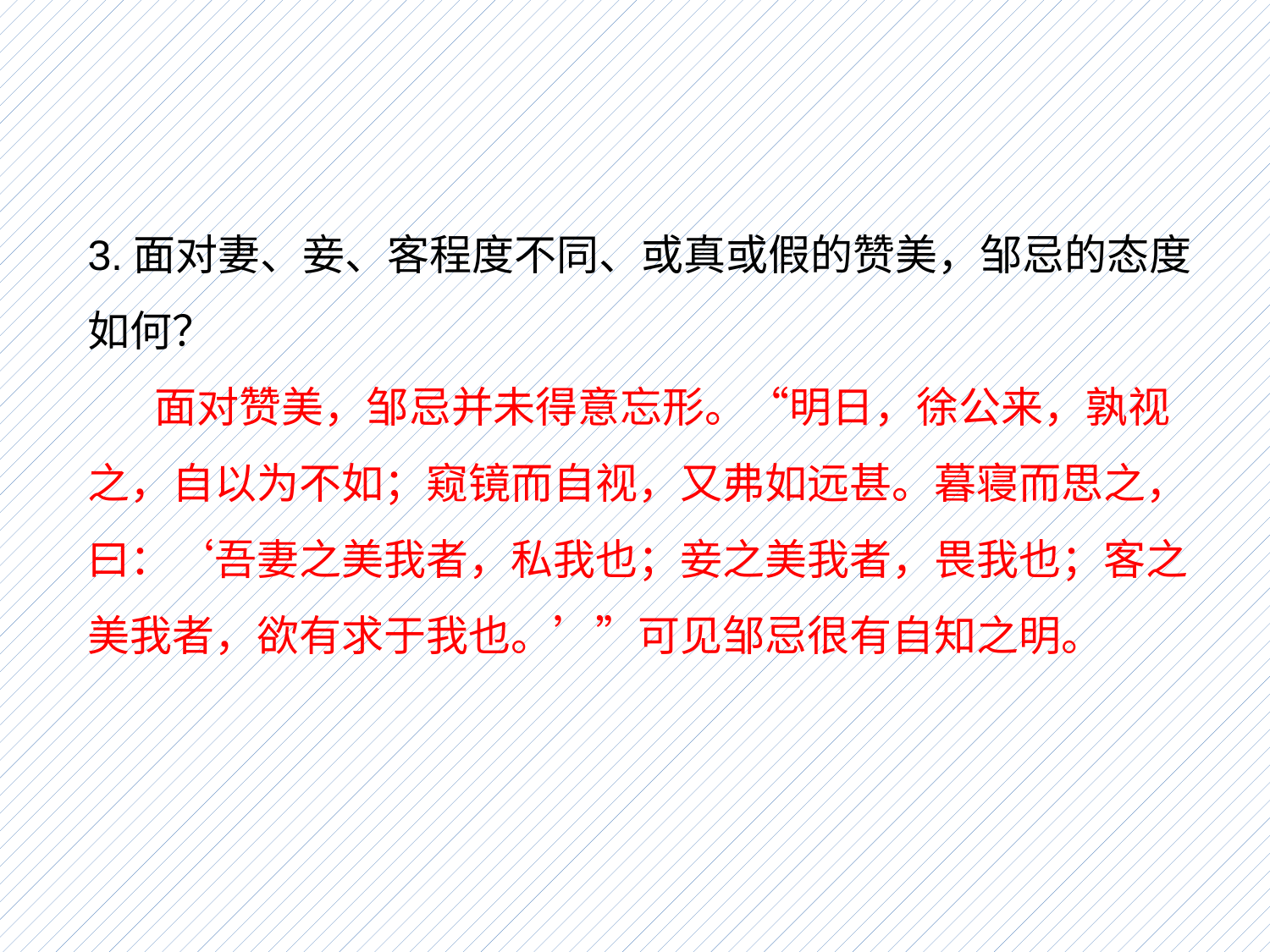

3.面对妻、妾、客程度不同、或真或假的赞美，邹忌的态度如何？
      面对赞美，邹忌并未得意忘形。“明日，徐公来，孰视之，自以为不如；窥镜而自视，又弗如远甚。暮寝而思之，曰：‘吾妻之美我者，私我也；妾之美我者，畏我也；客之美我者，欲有求于我也。’”可见邹忌很有自知之明。